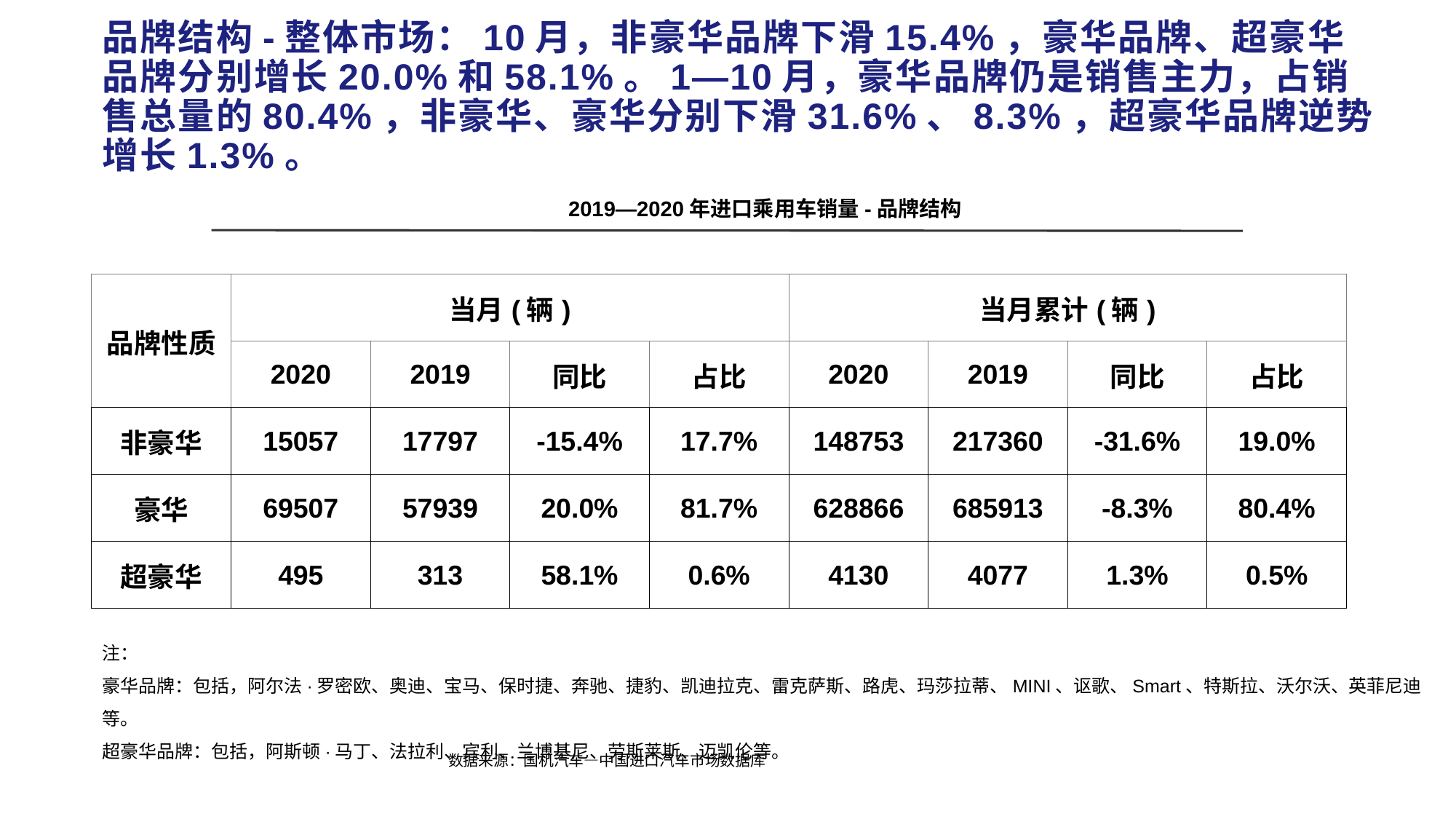

# 品牌结构-整体市场：10月，非豪华品牌下滑15.4%，豪华品牌、超豪华品牌分别增长20.0%和58.1%。1—10月，豪华品牌仍是销售主力，占销售总量的80.4%，非豪华、豪华分别下滑31.6%、8.3%，超豪华品牌逆势增长1.3%。
2019—2020年进口乘用车销量-品牌结构

| 品牌性质 | 当月(辆) |  |  |  | 当月累计(辆) |  |  |  |
| --- | --- | --- | --- | --- | --- | --- | --- | --- |
|  | 2020 | 2019 | 同比 | 占比 | 2020 | 2019 | 同比 | 占比 |
| 非豪华 | 15057 | 17797 | -15.4% | 17.7% | 148753 | 217360 | -31.6% | 19.0% |
| 豪华 | 69507 | 57939 | 20.0% | 81.7% | 628866 | 685913 | -8.3% | 80.4% |
| 超豪华 | 495 | 313 | 58.1% | 0.6% | 4130 | 4077 | 1.3% | 0.5% |
注：
豪华品牌：包括，阿尔法·罗密欧、奥迪、宝马、保时捷、奔驰、捷豹、凯迪拉克、雷克萨斯、路虎、玛莎拉蒂、MINI、讴歌、Smart、特斯拉、沃尔沃、英菲尼迪等。
超豪华品牌：包括，阿斯顿·马丁、法拉利、宾利、兰博基尼、劳斯莱斯、迈凯伦等。
数据来源：国机汽车—中国进口汽车市场数据库